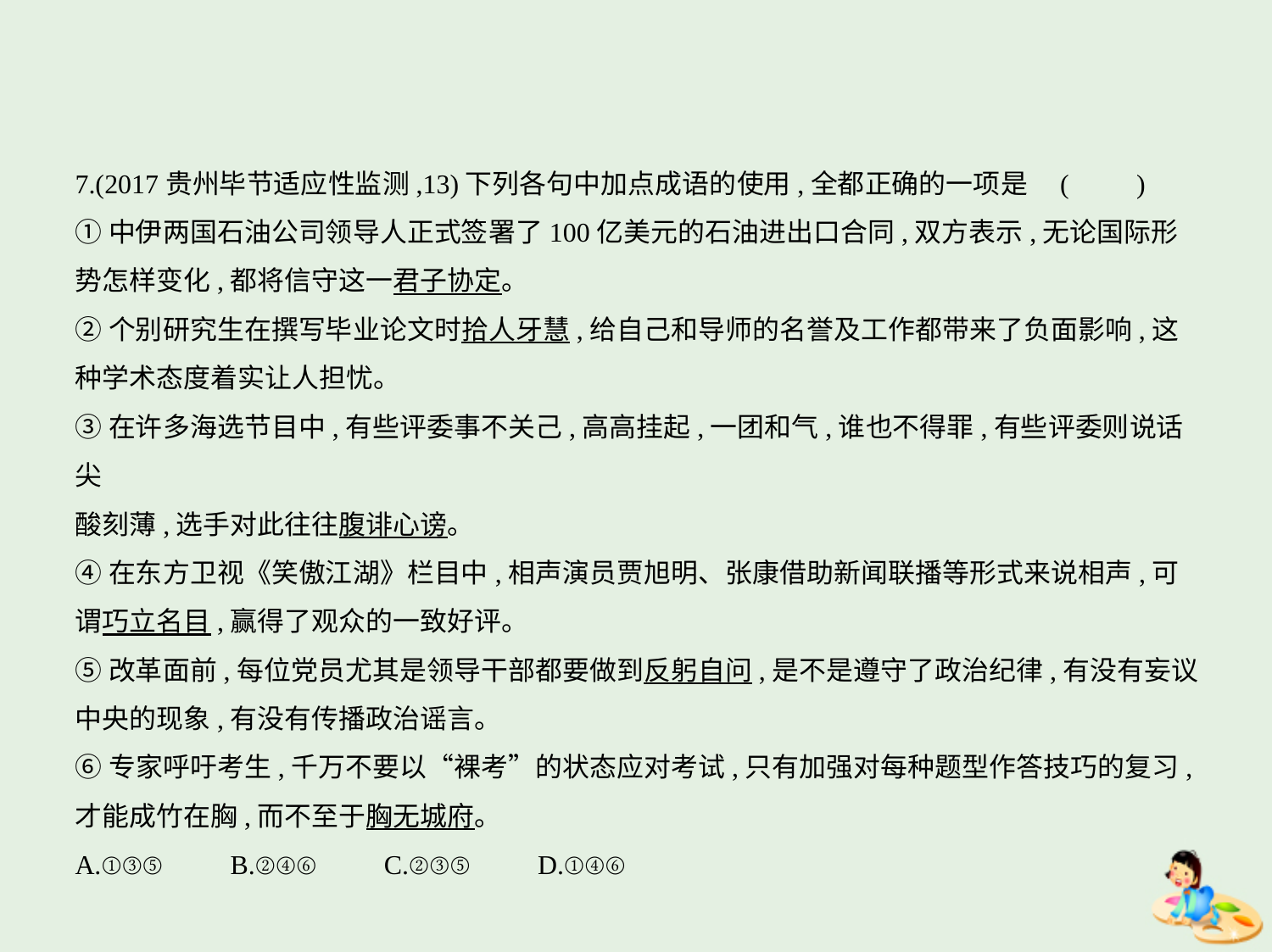

7.(2017贵州毕节适应性监测,13)下列各句中加点成语的使用,全都正确的一项是 (　　)
①中伊两国石油公司领导人正式签署了100亿美元的石油进出口合同,双方表示,无论国际形
势怎样变化,都将信守这一君子协定。
②个别研究生在撰写毕业论文时拾人牙慧,给自己和导师的名誉及工作都带来了负面影响,这
种学术态度着实让人担忧。
③在许多海选节目中,有些评委事不关己,高高挂起,一团和气,谁也不得罪,有些评委则说话尖
酸刻薄,选手对此往往腹诽心谤。
④在东方卫视《笑傲江湖》栏目中,相声演员贾旭明、张康借助新闻联播等形式来说相声,可
谓巧立名目,赢得了观众的一致好评。
⑤改革面前,每位党员尤其是领导干部都要做到反躬自问,是不是遵守了政治纪律,有没有妄议
中央的现象,有没有传播政治谣言。
⑥专家呼吁考生,千万不要以“裸考”的状态应对考试,只有加强对每种题型作答技巧的复习,
才能成竹在胸,而不至于胸无城府。
A.①③⑤　　B.②④⑥　　C.②③⑤　　D.①④⑥